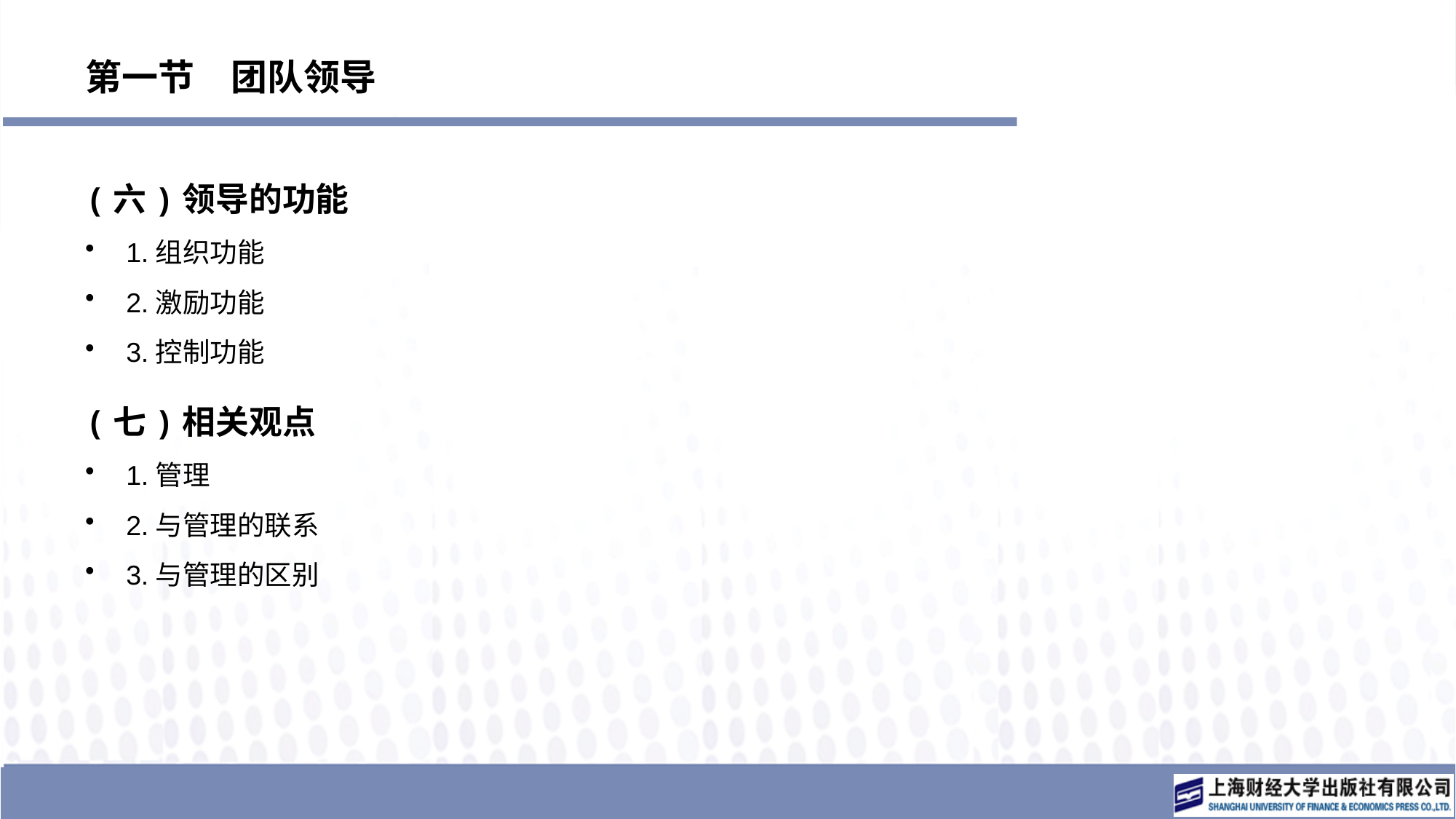

# 第一节　团队领导
(六)领导的功能
1.组织功能
2.激励功能
3.控制功能
(七)相关观点
1.管理
2.与管理的联系
3.与管理的区别